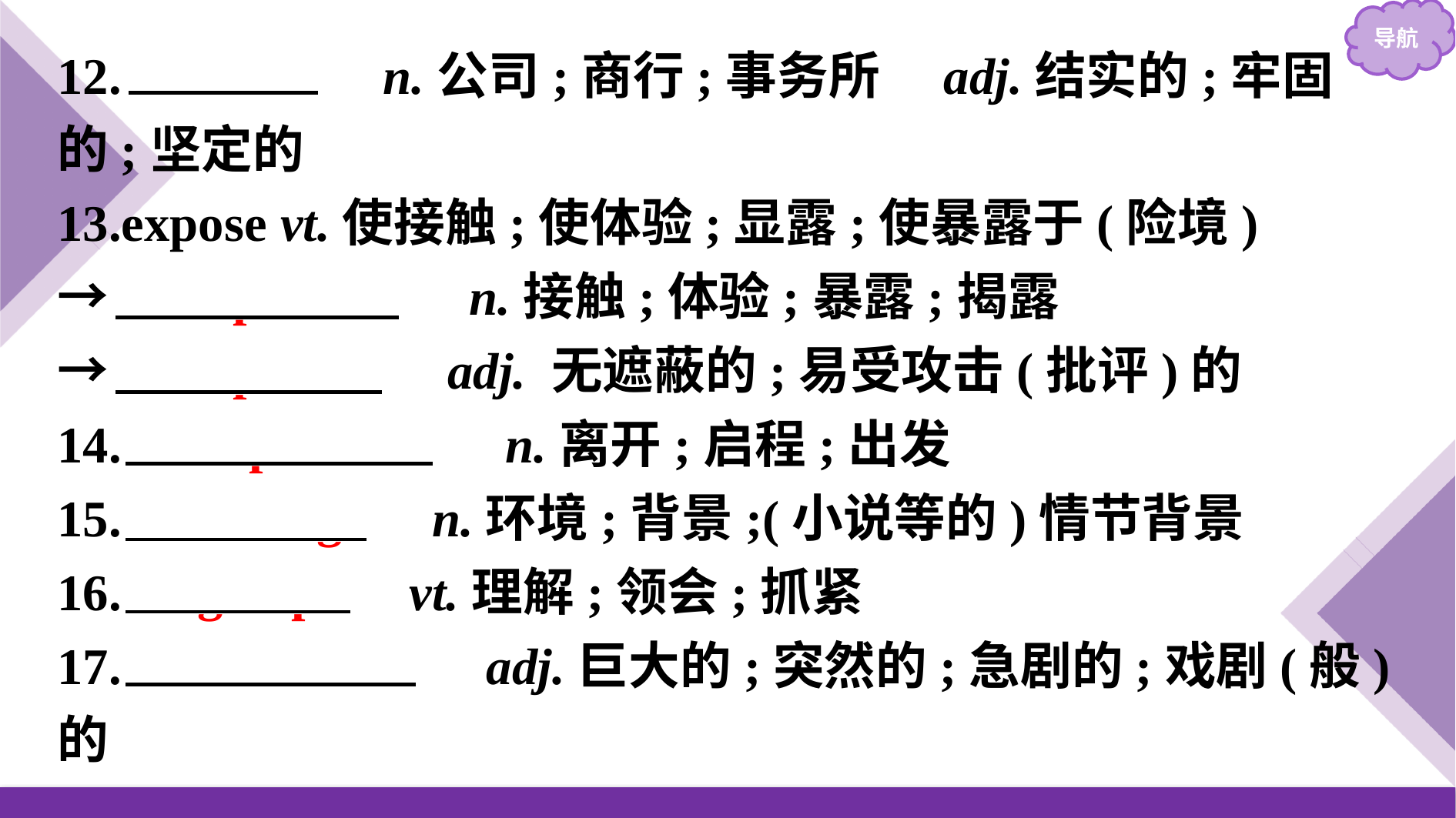

12.　firm　 n.公司;商行;事务所　adj.结实的;牢固的;坚定的
13.expose vt.使接触;使体验;显露;使暴露于(险境)
→　exposure　 n.接触;体验;暴露;揭露
→　exposed　 adj. 无遮蔽的;易受攻击(批评)的
14.　departure　 n.离开;启程;出发
15.　setting　 n.环境;背景;(小说等的)情节背景
16.　grasp　 vt.理解;领会;抓紧
17.　dramatic　 adj.巨大的;突然的;急剧的;戏剧(般)的